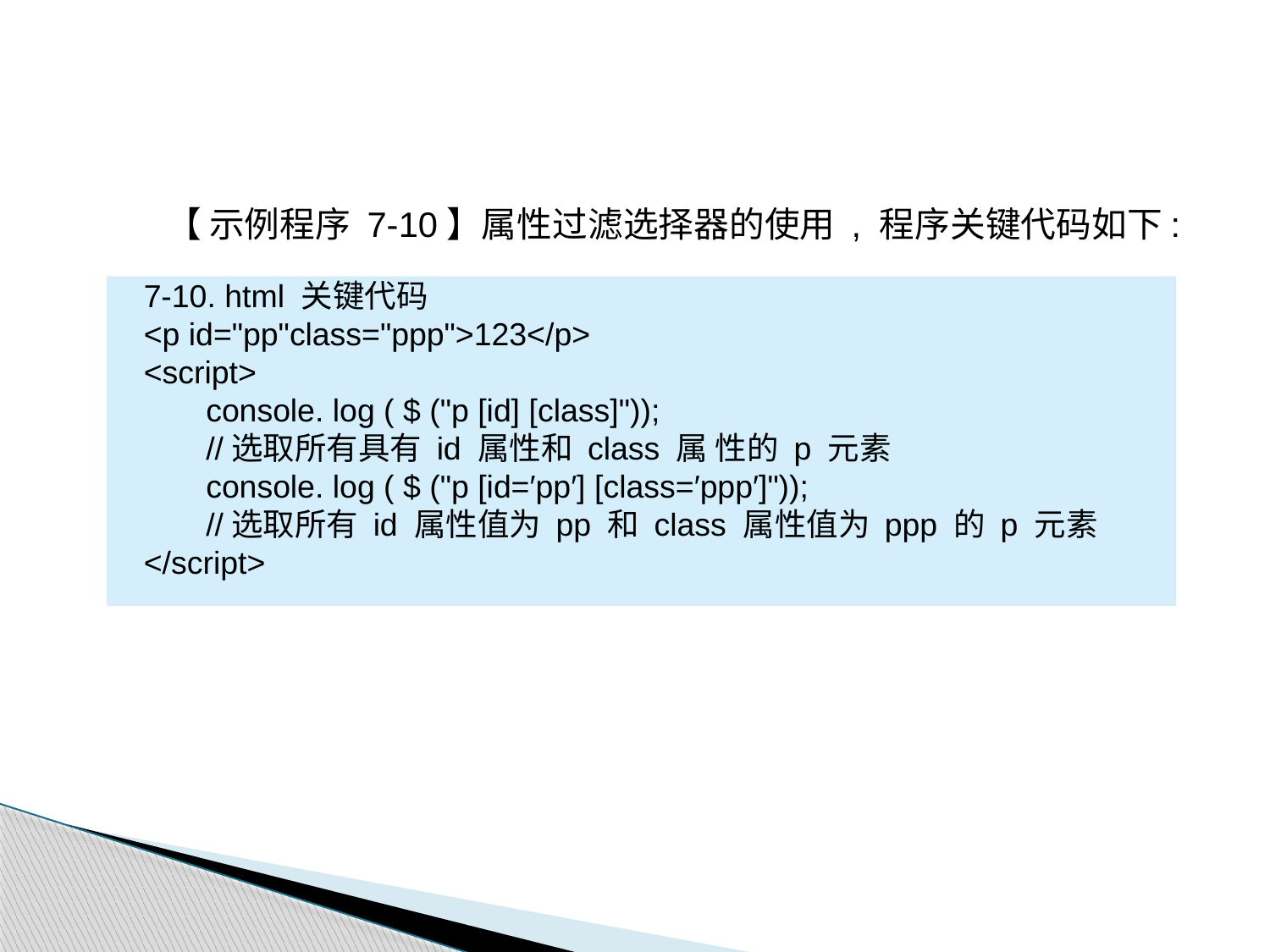

【 示例程序 7-10】属性过滤选择器的使用 , 程序关键代码如下:
7-10. html 关键代码
<p id="pp"class="ppp">123</p>
<script>
       console. log ( $ ("p [id] [class]"));
       //选取所有具有 id 属性和 class 属 性的 p 元素
       console. log ( $ ("p [id=′pp′] [class=′ppp′]"));
       //选取所有 id 属性值为 pp 和 class 属性值为 ppp 的 p 元素
</script>